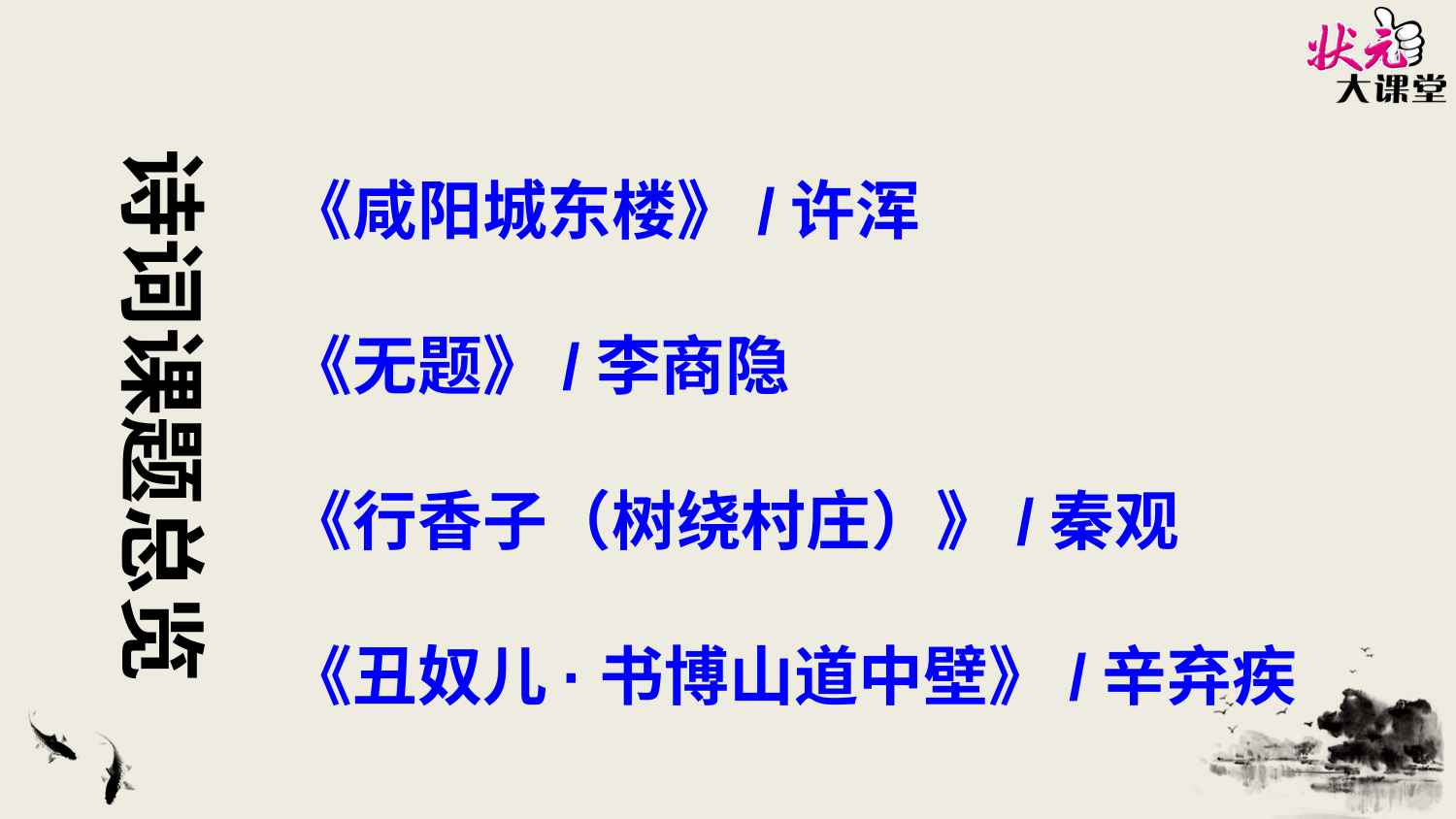

《咸阳城东楼》/许浑
《无题》/李商隐
《行香子（树绕村庄）》/秦观
《丑奴儿·书博山道中壁》/辛弃疾
诗词课题总览
状元成才路
状元成才路
状元成才路
状元成才路
状元成才路
状元成才路
状元成才路
状元成才路
状元成才路
状元成才路
状元成才路
状元成才路
状元成才路
状元成才路
状元成才路
状元成才路
状元成才路
状元成才路
状元成才路
状元成才路
状元成才路
状元成才路
状元成才路
状元成才路
状元成才路
状元成才路
状元成才路
状元成才路
状元成才路
状元成才路
状元成才路
状元成才路
状元成才路
状元成才路
状元成才路
状元成才路
状元成才路
状元成才路
状元成才路
状元成才路
状元成才路
状元成才路
状元成才路
状元成才路
状元成才路
状元成才路
状元成才路
状元成才路
状元成才路
状元成才路
状元成才路
状元成才路
状元成才路
状元成才路
状元成才路
状元成才路
状元成才路
状元成才路
状元成才路
状元成才路
状元成才路
状元成才路
状元成才路
状元成才路
状元成才路
状元成才路
状元成才路
状元成才路
状元成才路
状元成才路
状元成才路
状元成才路
状元成才路
状元成才路
状元成才路
状元成才路
状元成才路
状元成才路
状元成才路
状元成才路
状元成才路
状元成才路
状元成才路
状元成才路
状元成才路
状元成才路
状元成才路
状元成才路
状元成才路
状元成才路
状元成才路
状元成才路
状元成才路
状元成才路
状元成才路
状元成才路
状元成才路
状元成才路
状元成才路
状元成才路